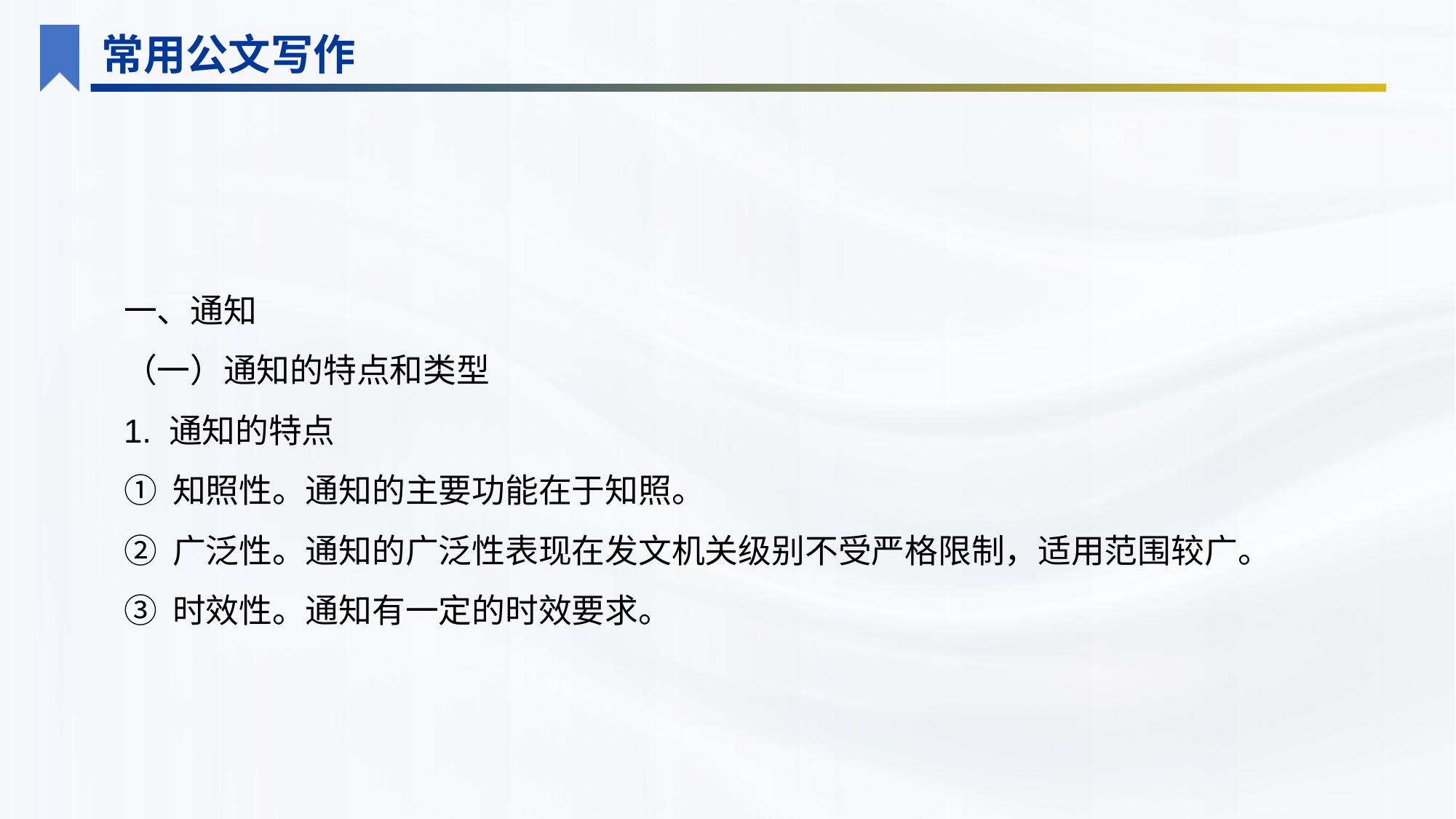

常用公文写作
一、通知
（一）通知的特点和类型
1. 通知的特点
① 知照性。通知的主要功能在于知照。
② 广泛性。通知的广泛性表现在发文机关级别不受严格限制，适用范围较广。
③ 时效性。通知有一定的时效要求。